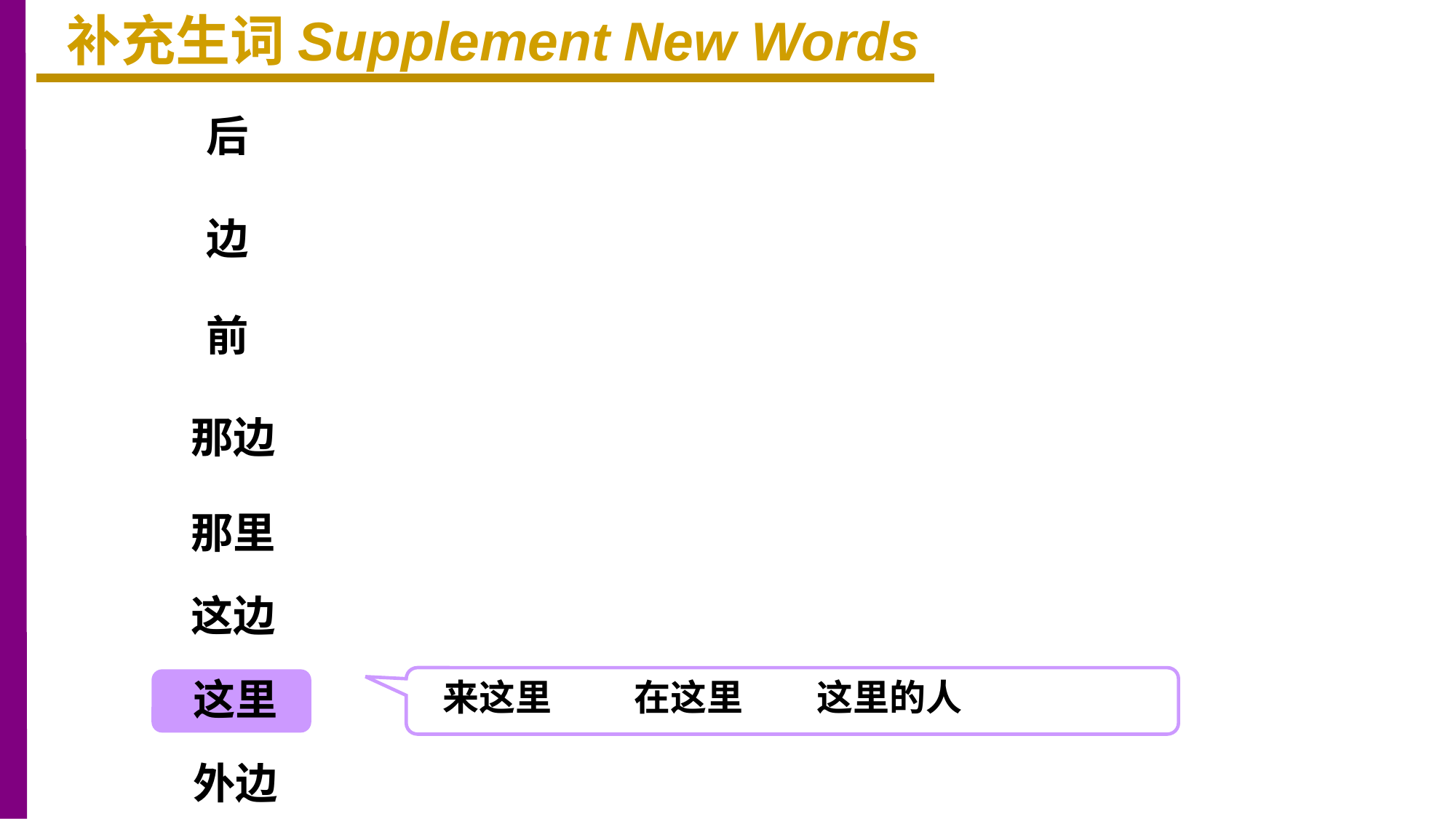

补充生词Supplement New Words
后
边
前
那边
那里
这边
这里

来这里          在这里         这里的人
外边